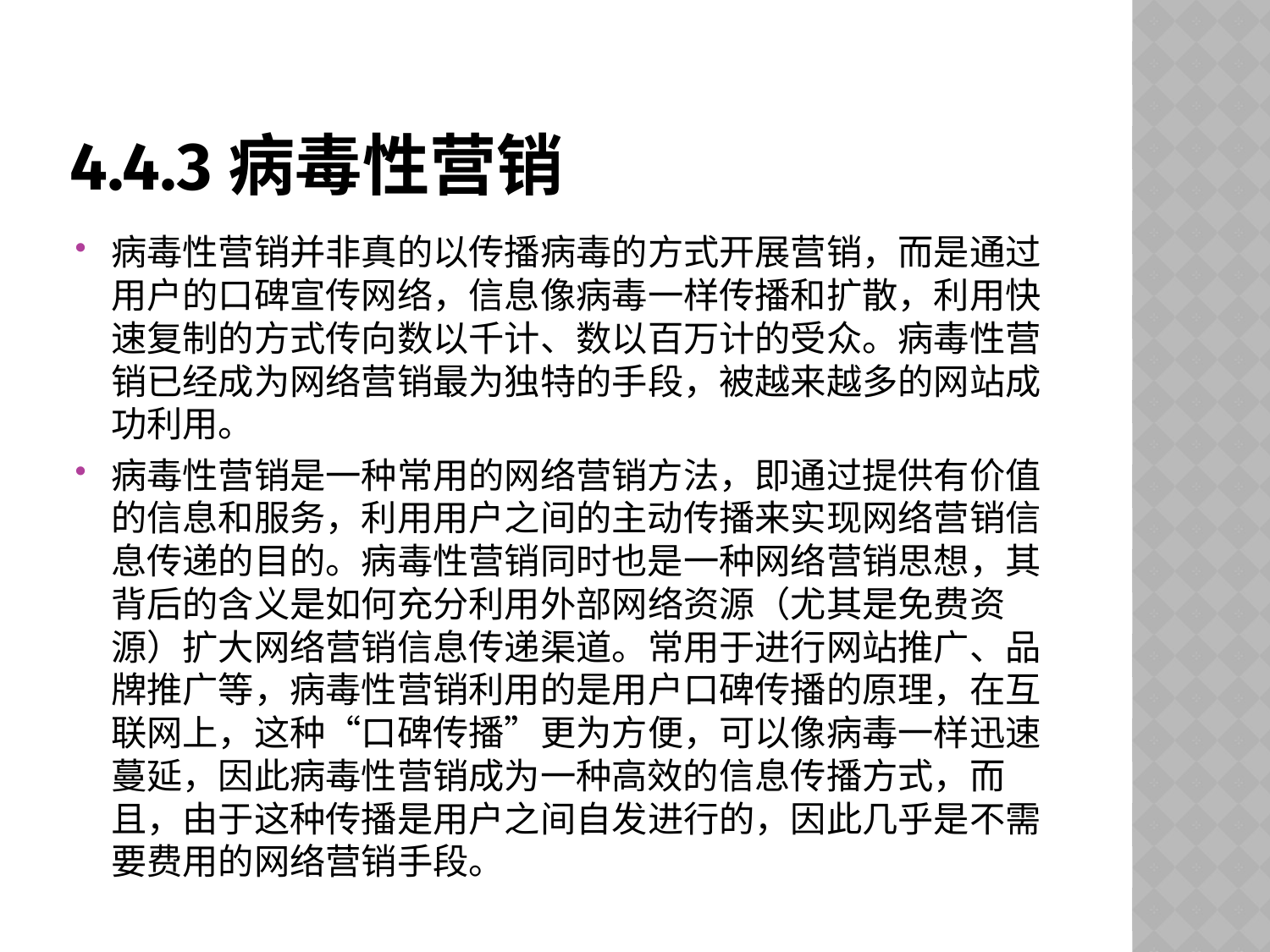

# 4.4.3病毒性营销
病毒性营销并非真的以传播病毒的方式开展营销，而是通过用户的口碑宣传网络，信息像病毒一样传播和扩散，利用快速复制的方式传向数以千计、数以百万计的受众。病毒性营销已经成为网络营销最为独特的手段，被越来越多的网站成功利用。
病毒性营销是一种常用的网络营销方法，即通过提供有价值的信息和服务，利用用户之间的主动传播来实现网络营销信息传递的目的。病毒性营销同时也是一种网络营销思想，其背后的含义是如何充分利用外部网络资源（尤其是免费资源）扩大网络营销信息传递渠道。常用于进行网站推广、品牌推广等，病毒性营销利用的是用户口碑传播的原理，在互联网上，这种“口碑传播”更为方便，可以像病毒一样迅速蔓延，因此病毒性营销成为一种高效的信息传播方式，而且，由于这种传播是用户之间自发进行的，因此几乎是不需要费用的网络营销手段。